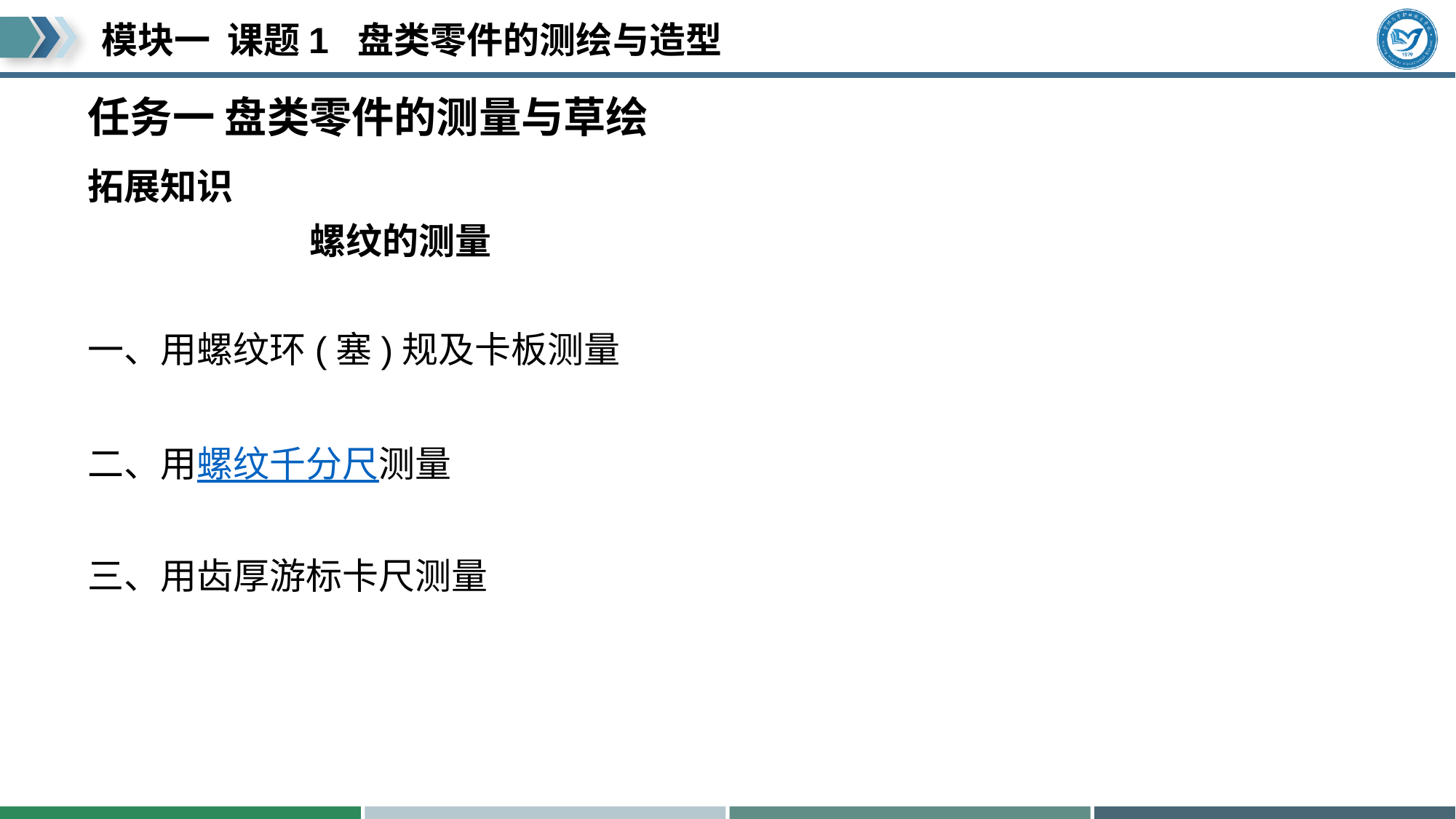

# 任务一 盘类零件的测量与草绘
拓展知识
                          螺纹的测量

一、用螺纹环(塞)规及卡板测量

二、用螺纹千分尺测量

三、用齿厚游标卡尺测量